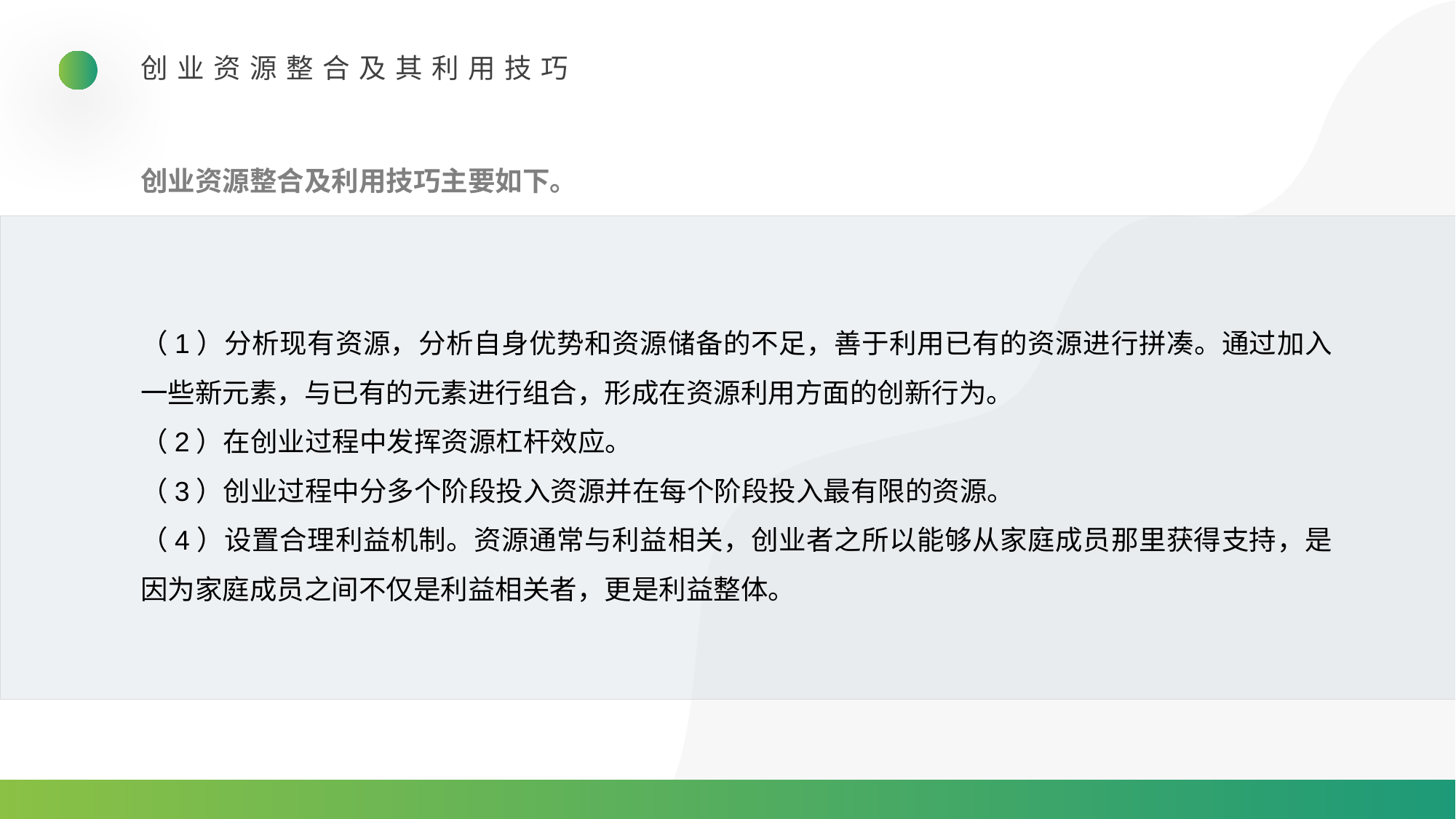

创业资源整合及其利用技巧
创业资源整合及利用技巧主要如下。

（1）分析现有资源，分析自身优势和资源储备的不足，善于利用已有的资源进行拼凑。通过加入一些新元素，与已有的元素进行组合，形成在资源利用方面的创新行为。
（2）在创业过程中发挥资源杠杆效应。
（3）创业过程中分多个阶段投入资源并在每个阶段投入最有限的资源。
（4）设置合理利益机制。资源通常与利益相关，创业者之所以能够从家庭成员那里获得支持，是因为家庭成员之间不仅是利益相关者，更是利益整体。